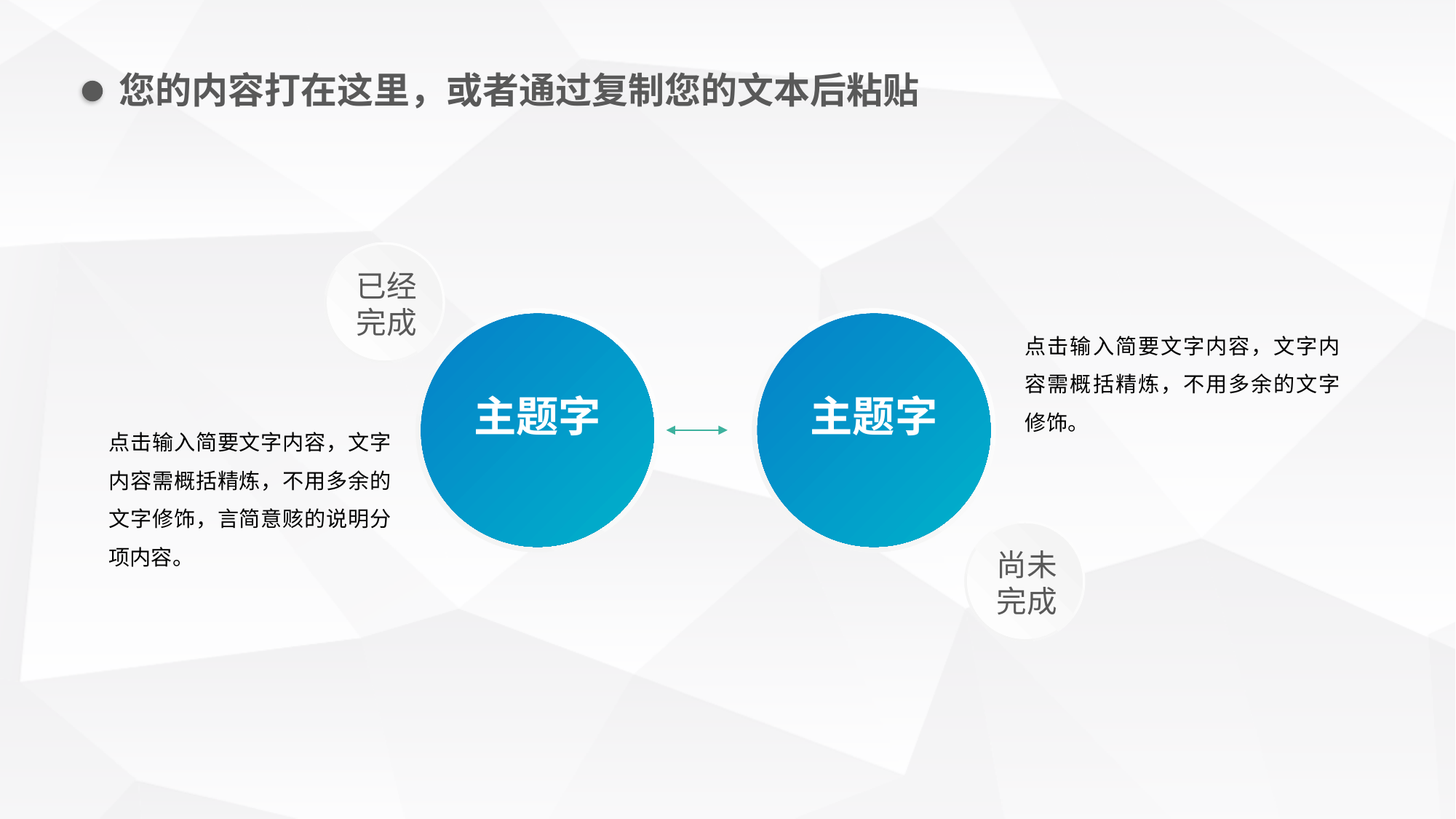

您的内容打在这里，或者通过复制您的文本后粘贴

已经
完成

主题字

主题字
点击输入简要文字内容，文字内容需概括精炼，不用多余的文字修饰。
点击输入简要文字内容，文字内容需概括精炼，不用多余的文字修饰，言简意赅的说明分项内容。

尚未
完成